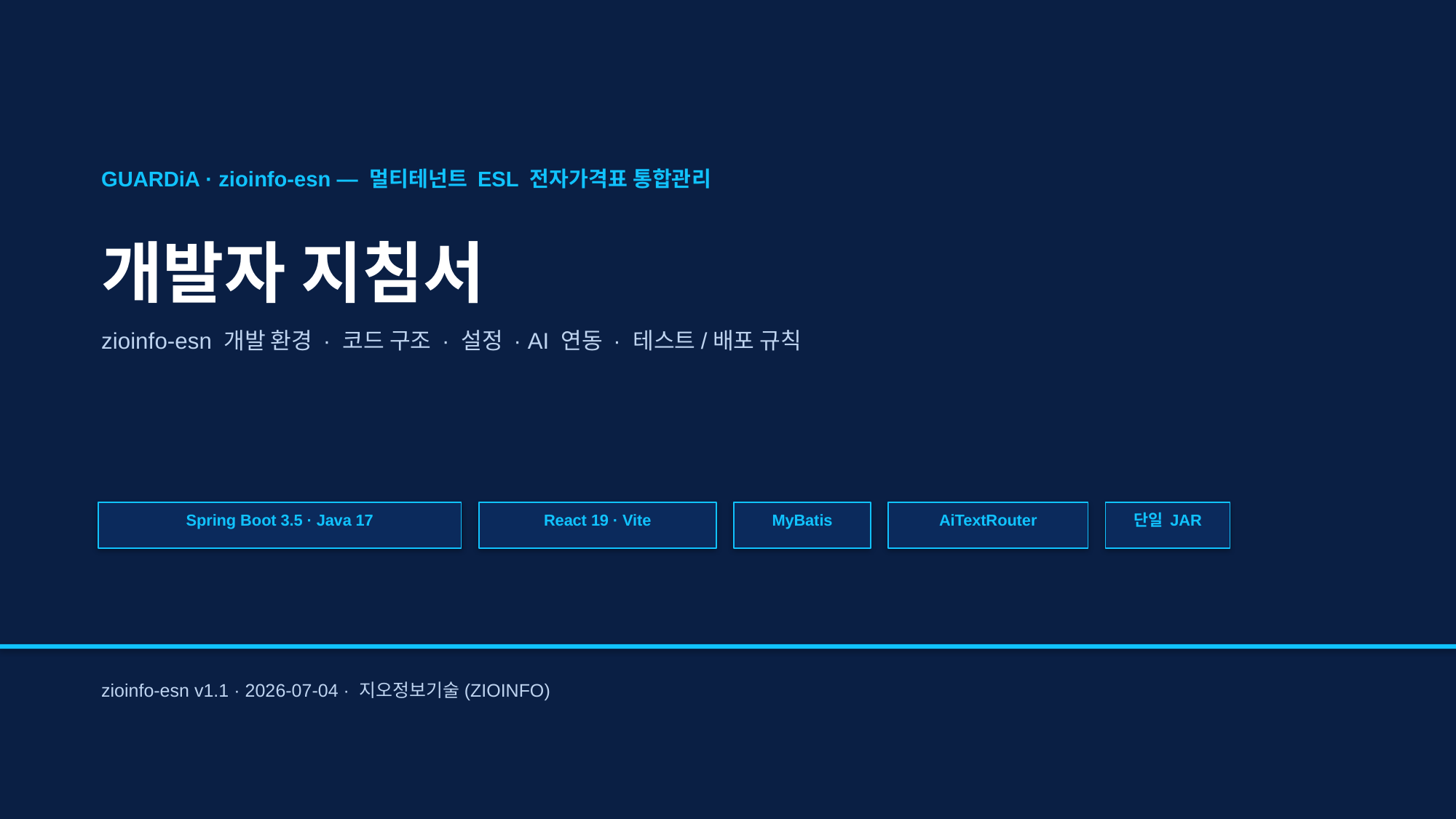

GUARDiA · zioinfo-esn — 멀티테넌트 ESL 전자가격표 통합관리
개발자 지침서
zioinfo-esn 개발 환경 · 코드 구조 · 설정 · AI 연동 · 테스트/배포 규칙

Spring Boot 3.5 · Java 17
React 19 · Vite
MyBatis
AiTextRouter
단일 JAR

zioinfo-esn v1.1 · 2026-07-04 · 지오정보기술(ZIOINFO)